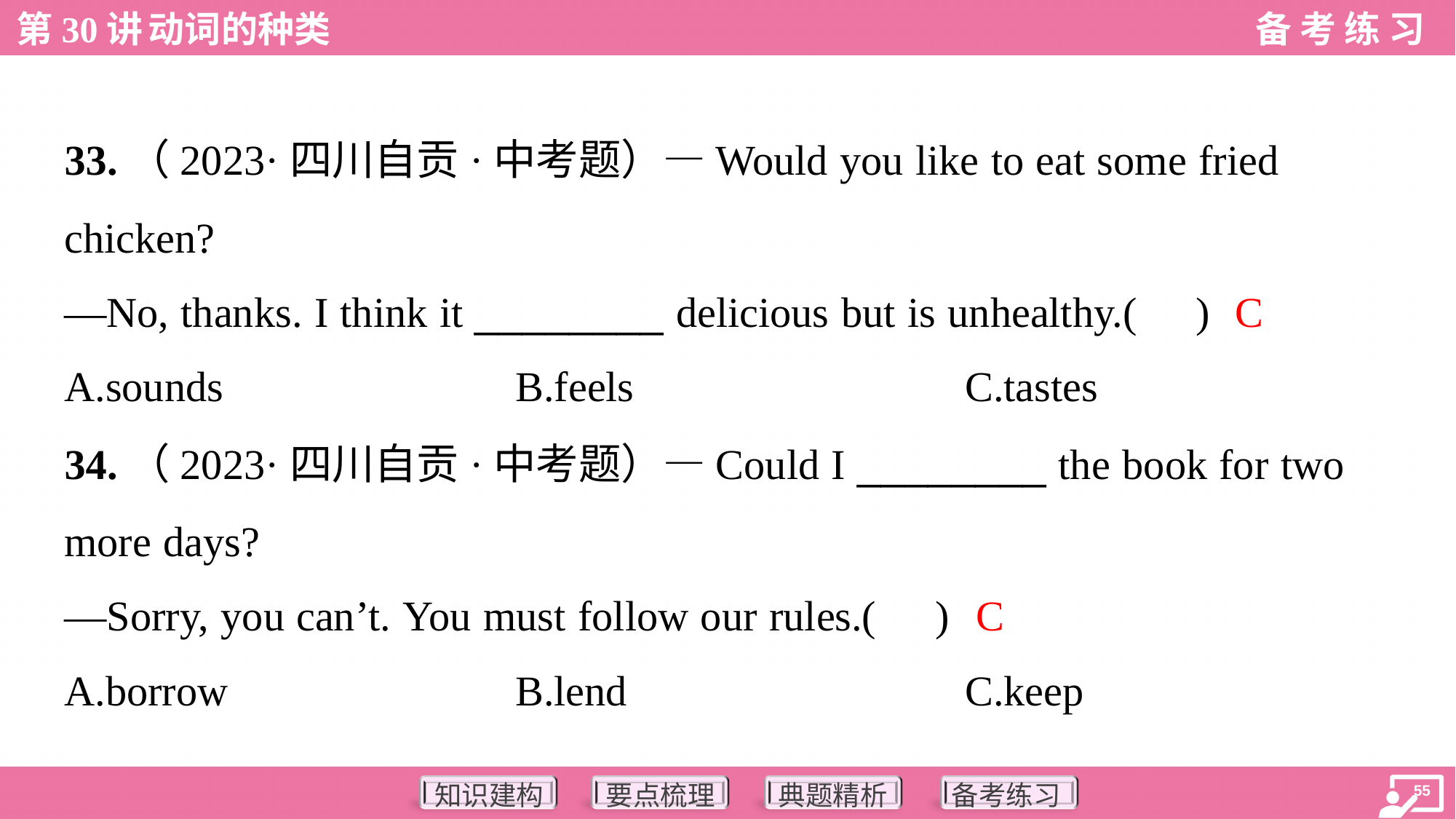

33.（2023·四川自贡·中考题）—Would you like to eat some fried
chicken?
—No, thanks. I think it ________ delicious but is unhealthy.(     )
C
A.sounds	B.feels	C.tastes
34.（2023·四川自贡·中考题）—Could I ________ the book for two
more days?
—Sorry, you can’t. You must follow our rules.(     )
C
A.borrow	B.lend	C.keep